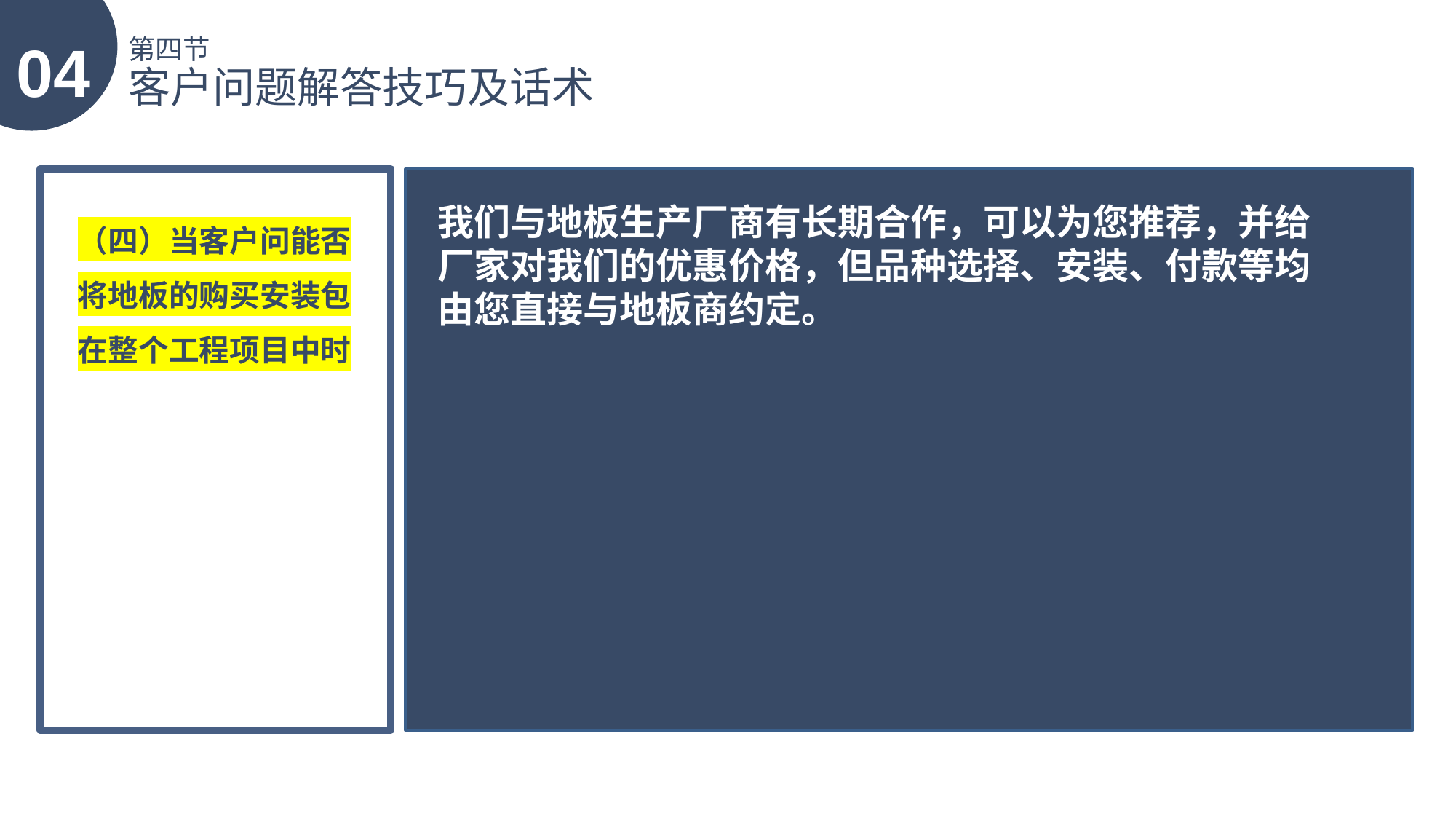

04
第四节
客户问题解答技巧及话术

我们与地板生产厂商有长期合作，可以为您推荐，并给厂家对我们的优惠价格，但品种选择、安装、付款等均由您直接与地板商约定。
（四）当客户问能否将地板的购买安装包在整个工程项目中时